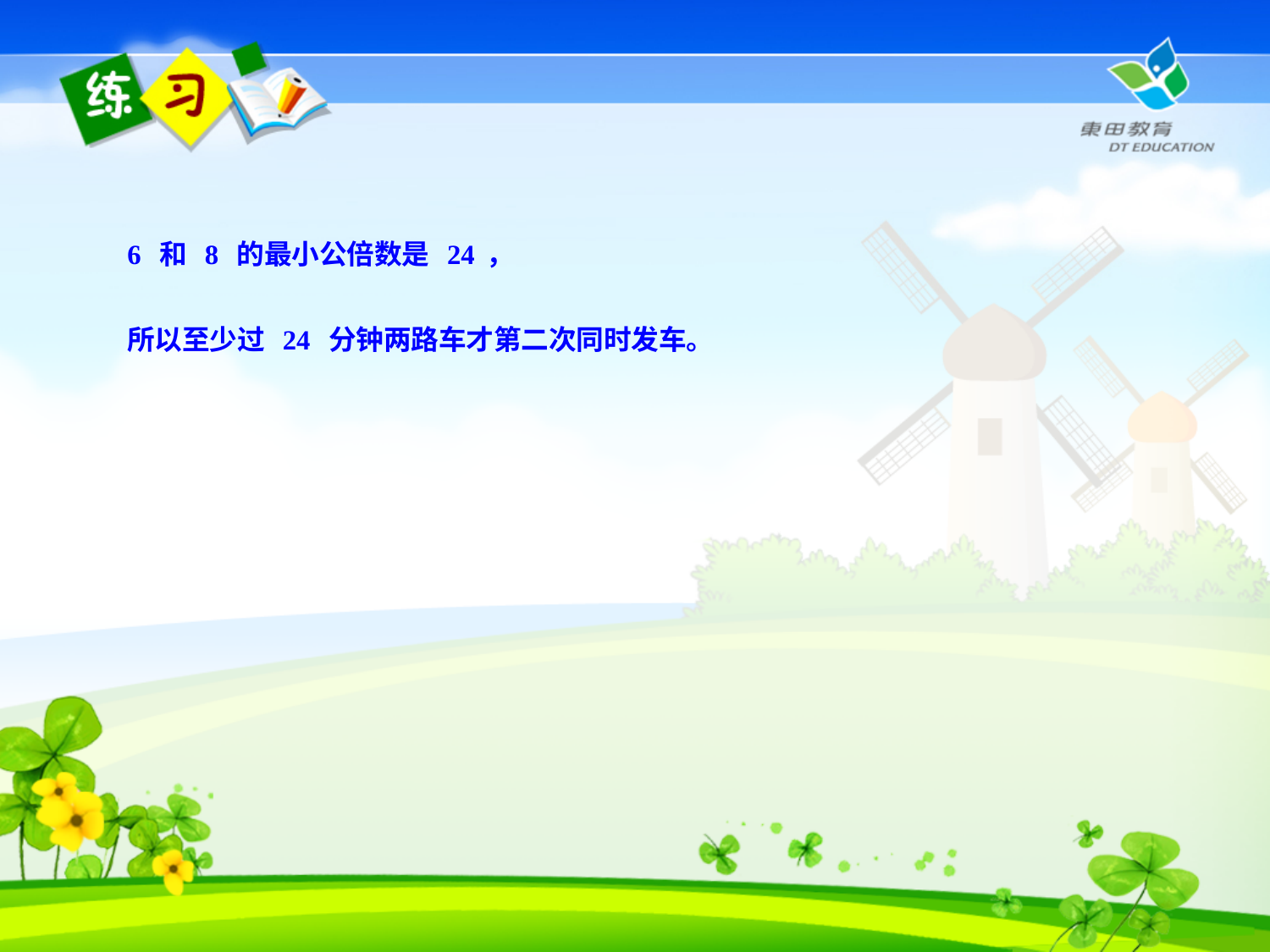

6 和 8 的最小公倍数是 24，
所以至少过 24 分钟两路车才第二次同时发车。